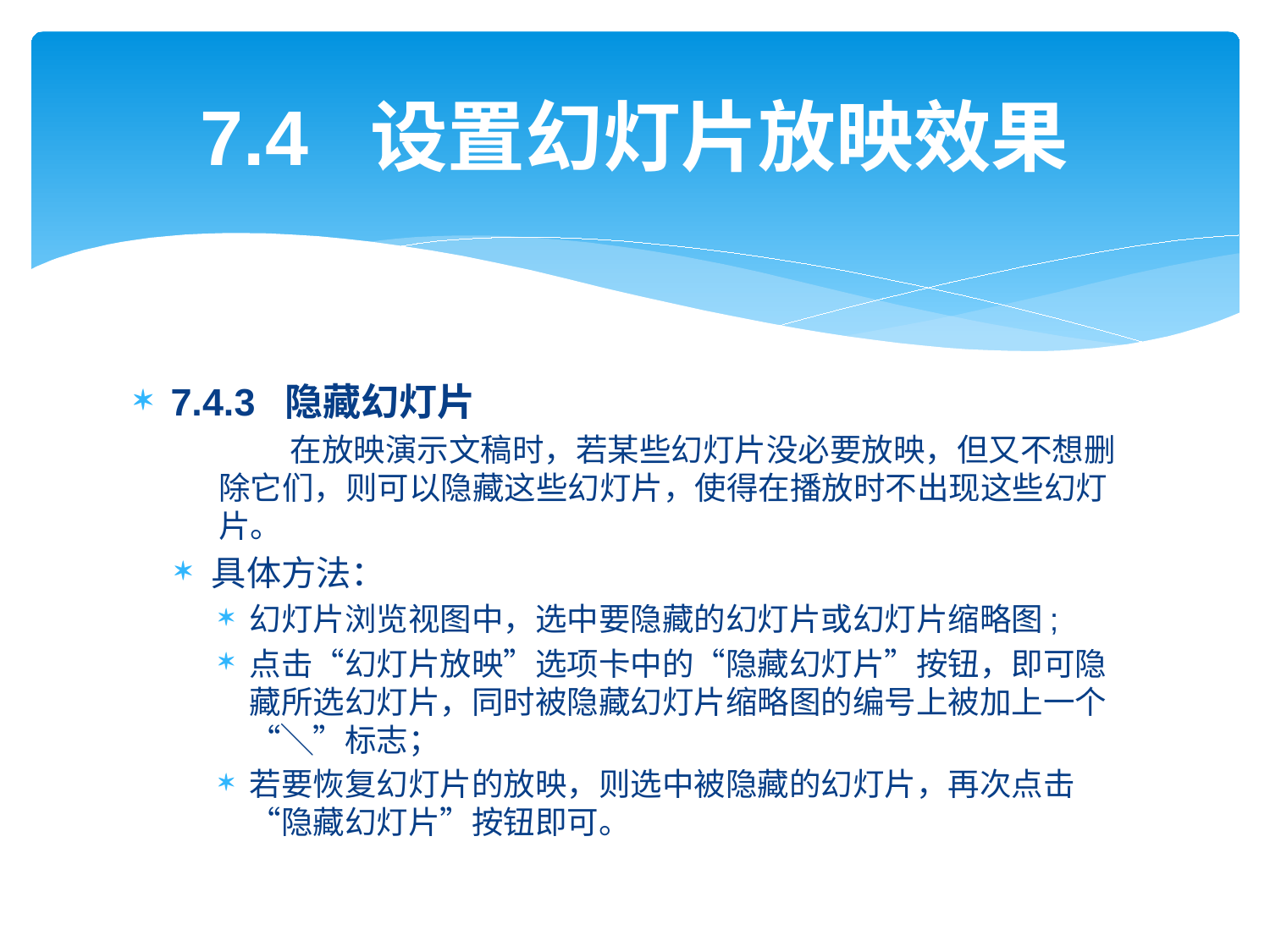

# 7.4  设置幻灯片放映效果
7.4.3  隐藏幻灯片
         在放映演示文稿时，若某些幻灯片没必要放映，但又不想删除它们，则可以隐藏这些幻灯片，使得在播放时不出现这些幻灯片。
具体方法：
幻灯片浏览视图中，选中要隐藏的幻灯片或幻灯片缩略图;
点击“幻灯片放映”选项卡中的“隐藏幻灯片”按钮，即可隐藏所选幻灯片，同时被隐藏幻灯片缩略图的编号上被加上一个“╲”标志；
若要恢复幻灯片的放映，则选中被隐藏的幻灯片，再次点击“隐藏幻灯片”按钮即可。